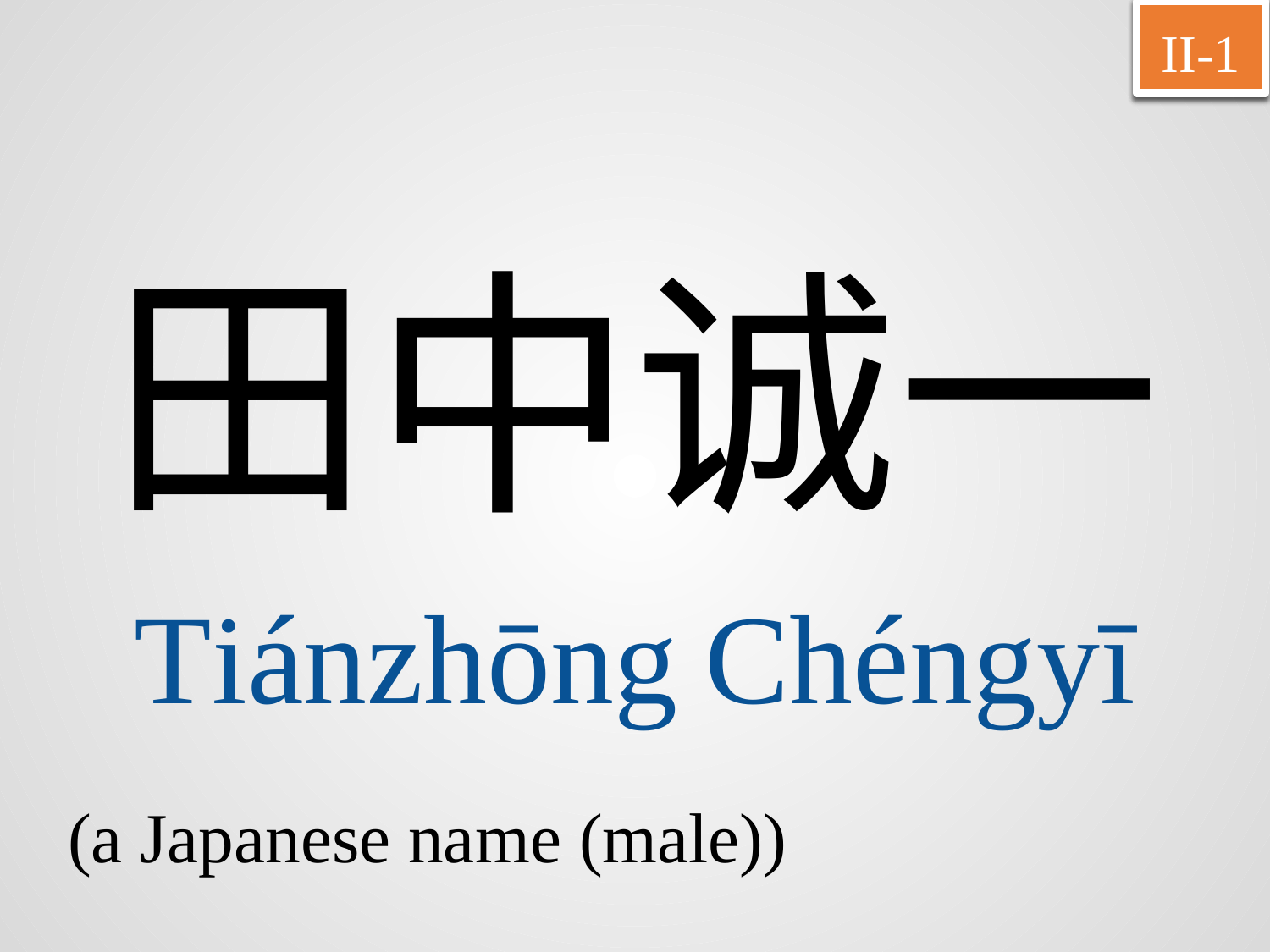

II-1
田中诚一
Tiánzhōng	Chéngyī
(a Japanese name (male))